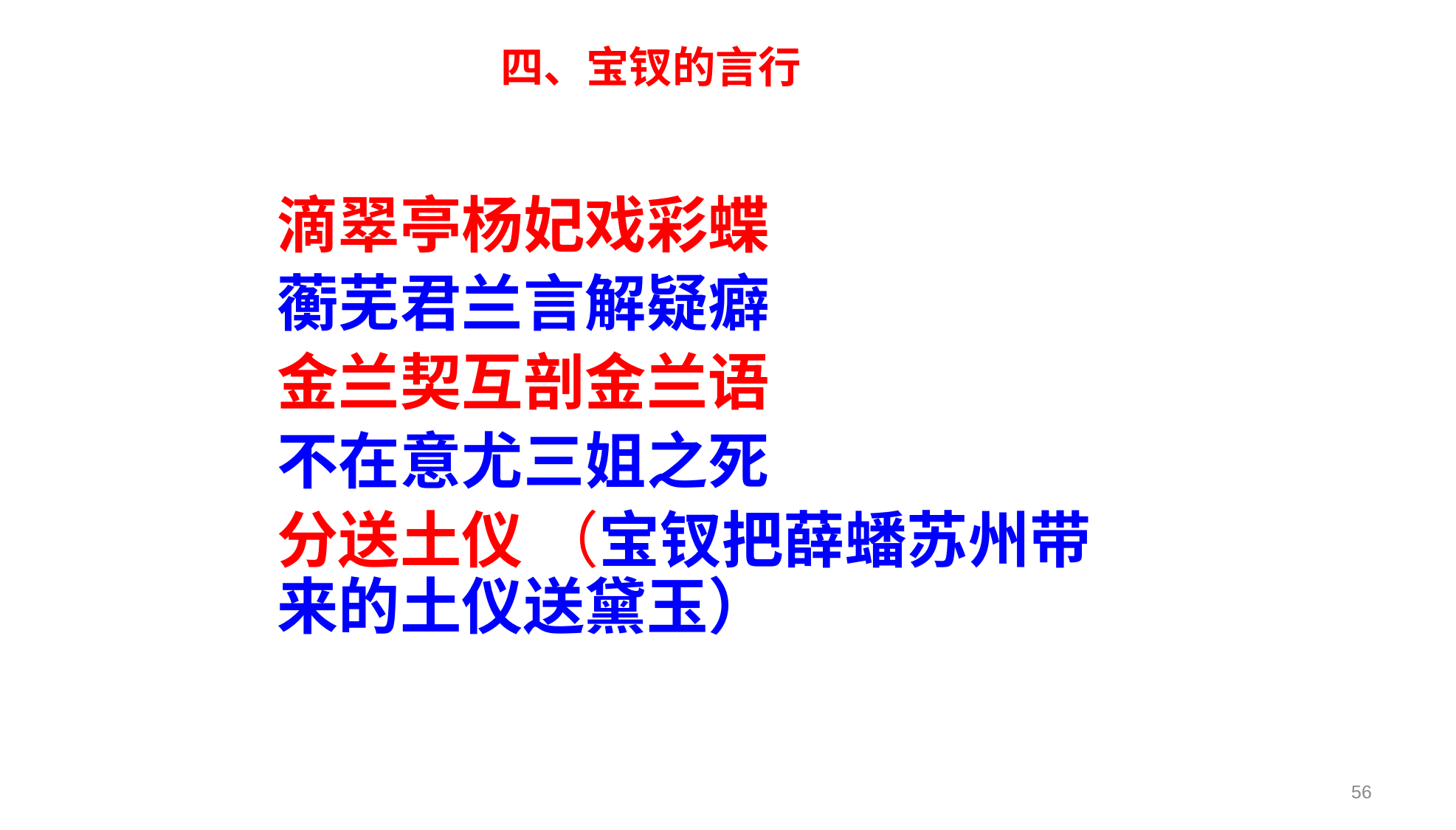

四、宝钗的言行
滴翠亭杨妃戏彩蝶
蘅芜君兰言解疑癖
金兰契互剖金兰语
不在意尤三姐之死
分送土仪 （宝钗把薛蟠苏州带来的土仪送黛玉）
56